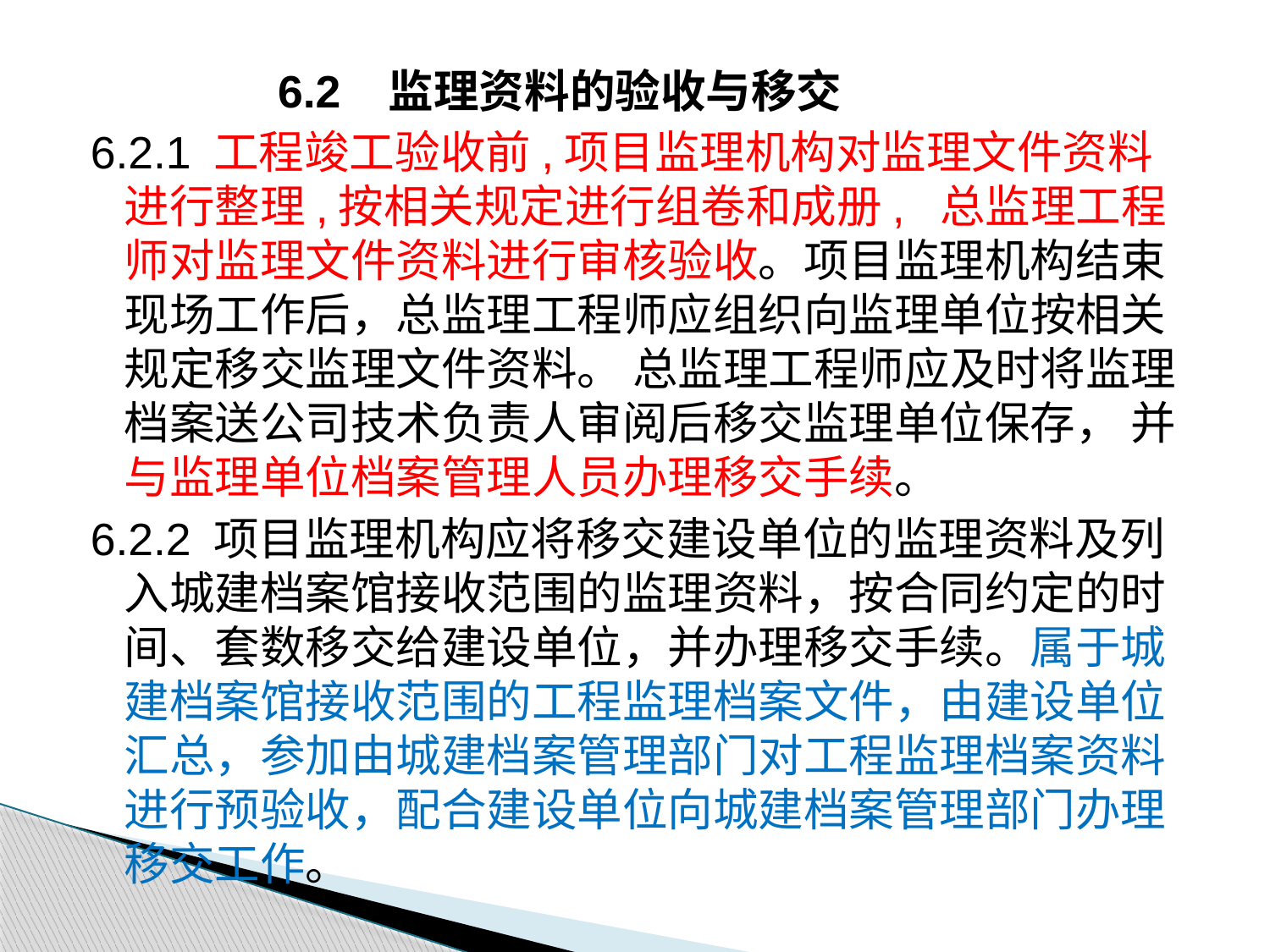

6.2   监理资料的验收与移交
6.2.1 工程竣工验收前,项目监理机构对监理文件资料进行整理,按相关规定进行组卷和成册,  总监理工程师对监理文件资料进行审核验收。项目监理机构结束现场工作后，总监理工程师应组织向监理单位按相关规定移交监理文件资料。 总监理工程师应及时将监理档案送公司技术负责人审阅后移交监理单位保存， 并与监理单位档案管理人员办理移交手续。
6.2.2 项目监理机构应将移交建设单位的监理资料及列入城建档案馆接收范围的监理资料，按合同约定的时间、套数移交给建设单位，并办理移交手续。属于城建档案馆接收范围的工程监理档案文件，由建设单位汇总，参加由城建档案管理部门对工程监理档案资料进行预验收，配合建设单位向城建档案管理部门办理移交工作。